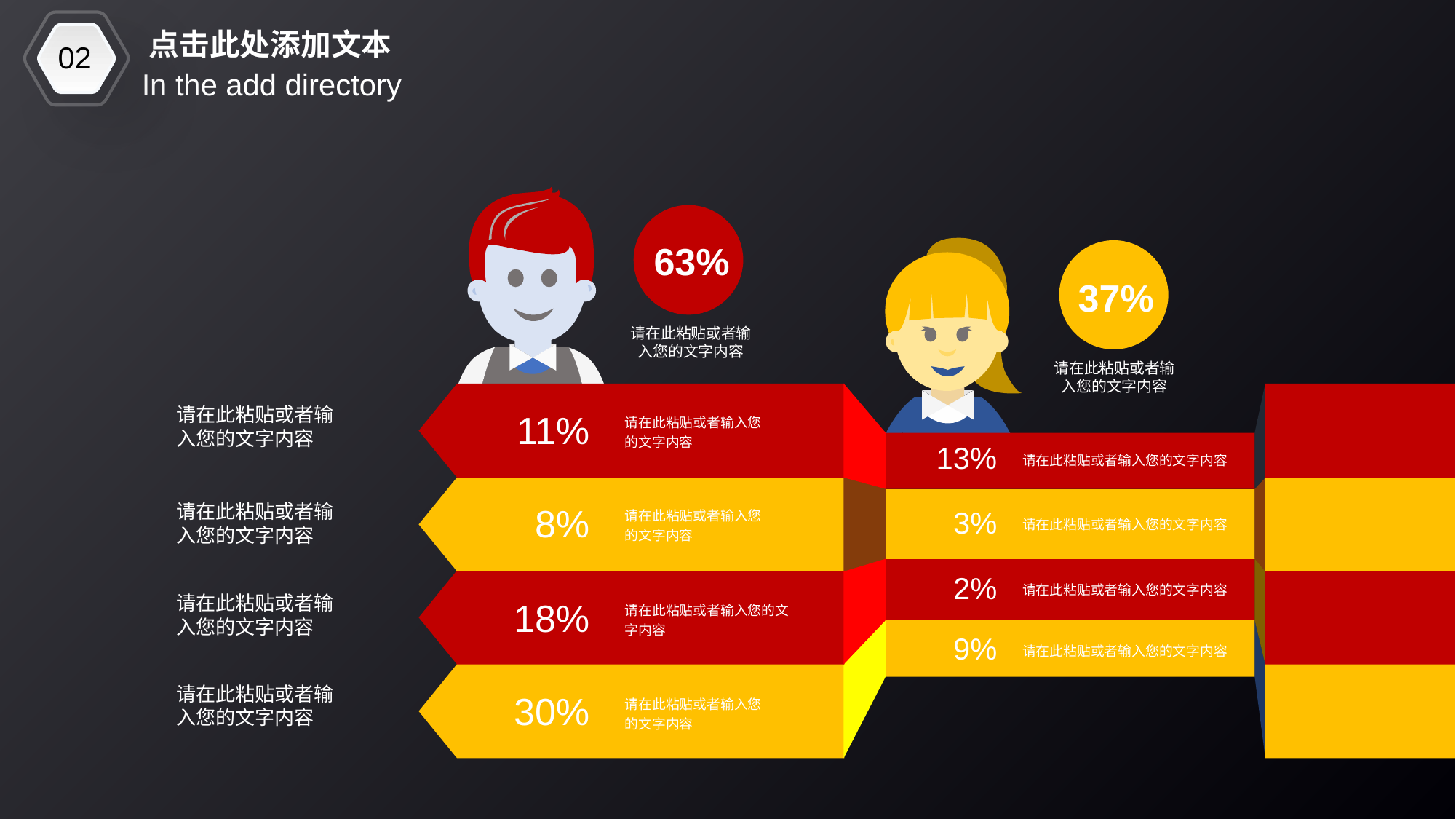

02
点击此处添加文本
In the add directory

63%

37%
请在此粘贴或者输入您的文字内容
请在此粘贴或者输入您的文字内容

请在此粘贴或者输入您的文字内容
11%
请在此粘贴或者输入您的文字内容
13%
请在此粘贴或者输入您的文字内容

请在此粘贴或者输入您的文字内容
8%
3%
请在此粘贴或者输入您的文字内容
请在此粘贴或者输入您的文字内容

2%
请在此粘贴或者输入您的文字内容
请在此粘贴或者输入您的文字内容
18%
请在此粘贴或者输入您的文字内容

9%
请在此粘贴或者输入您的文字内容
请在此粘贴或者输入您的文字内容
30%
请在此粘贴或者输入您的文字内容